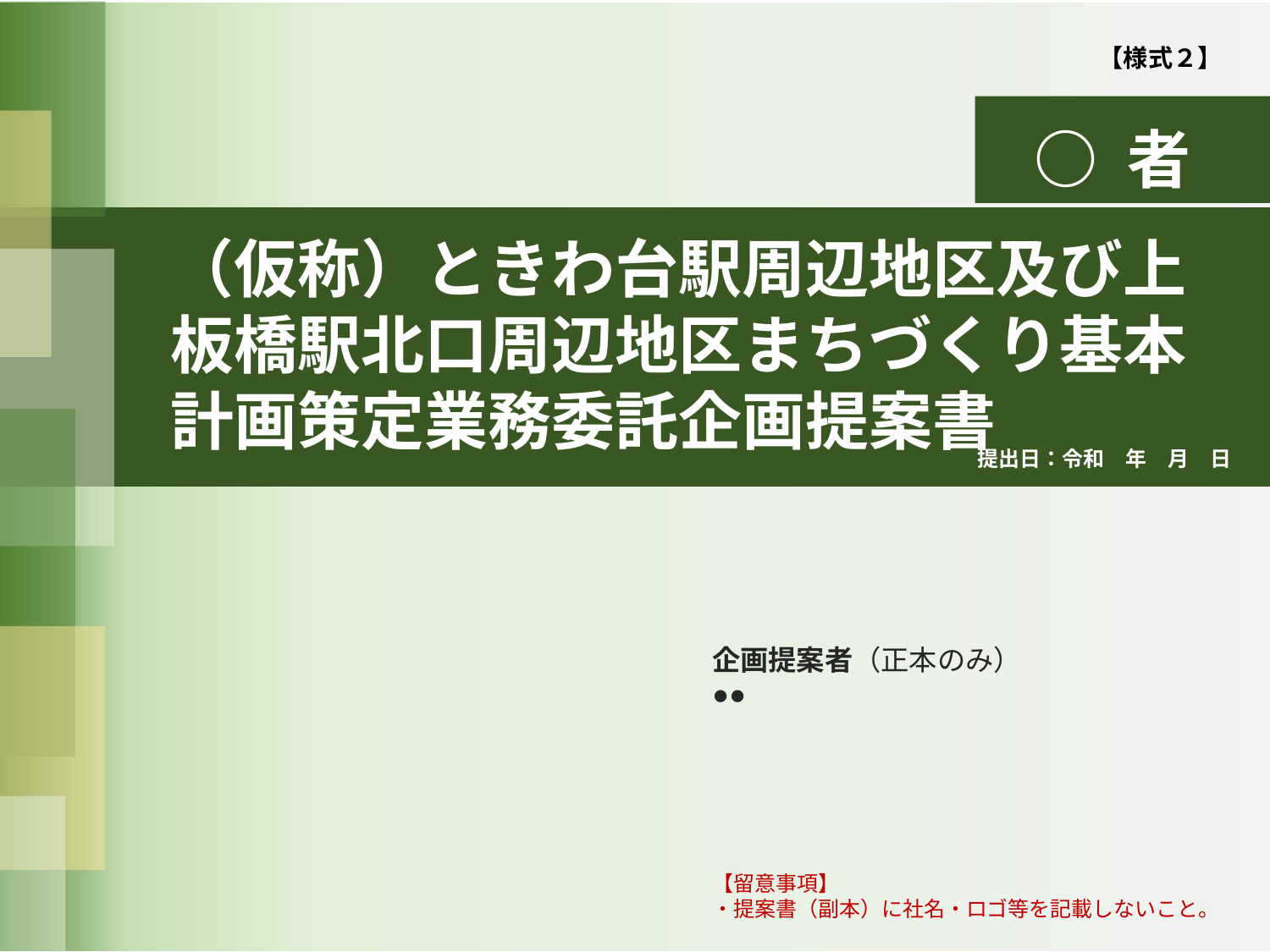

【様式２】

 ○ 者
（仮称）ときわ台駅周辺地区及び上板橋駅北口周辺地区まちづくり基本計画策定業務委託企画提案書
提出日：令和　年　月　日
企画提案者（正本のみ）
●●
【留意事項】
・提案書（副本）に社名・ロゴ等を記載しないこと。